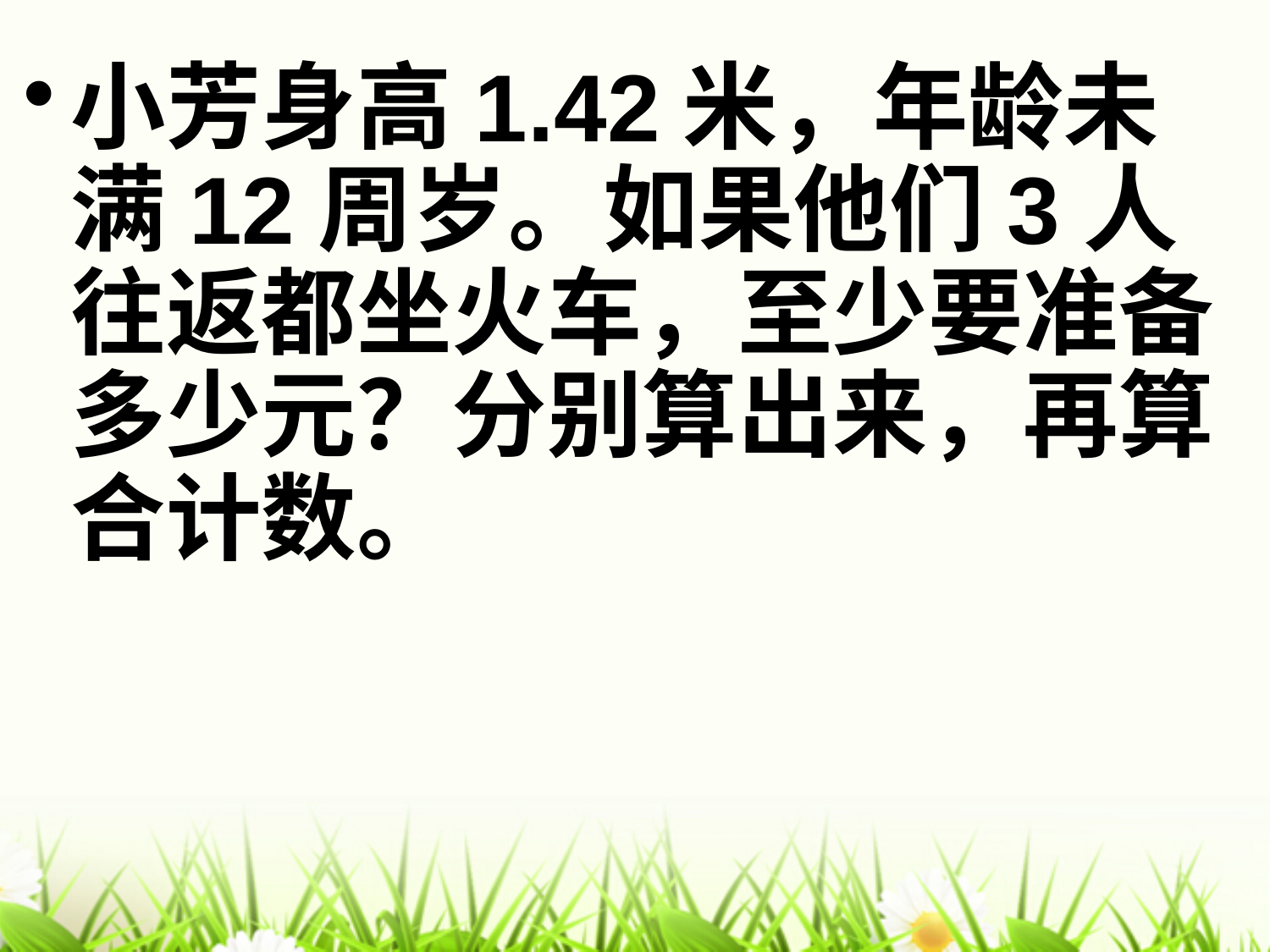

小芳身高1.42米，年龄未满12周岁。如果他们3人往返都坐火车，至少要准备多少元？分别算出来，再算合计数。